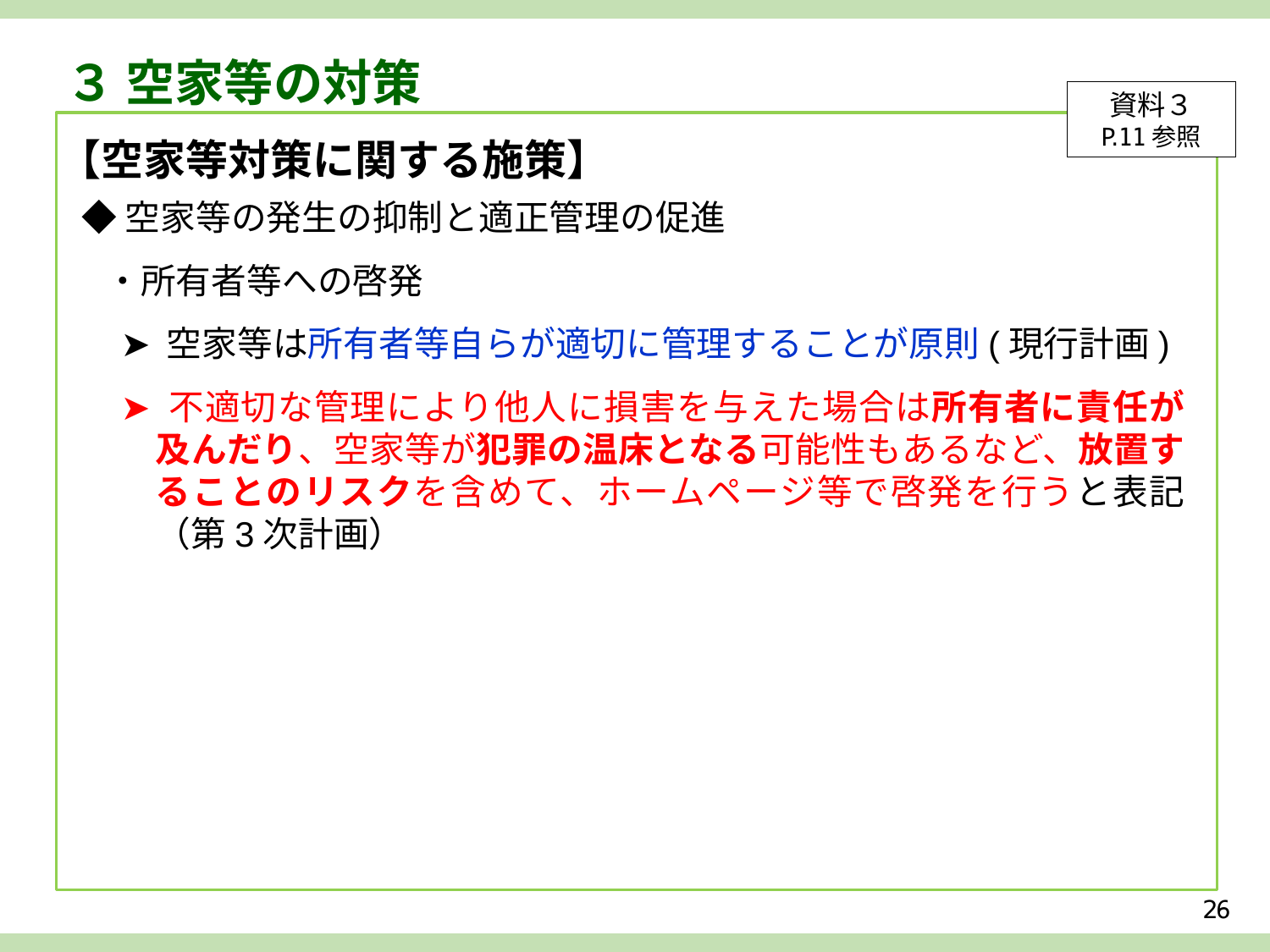

３ 空家等の対策
資料３
P.11参照
【空家等対策に関する施策】

◆空家等の発生の抑制と適正管理の促進
  ・所有者等への啓発

➤ 空家等は所有者等自らが適切に管理することが原則(現行計画)
➤ 不適切な管理により他人に損害を与えた場合は所有者に責任が及んだり、空家等が犯罪の温床となる可能性もあるなど、放置することのリスクを含めて、ホームページ等で啓発を行うと表記（第3次計画）

26